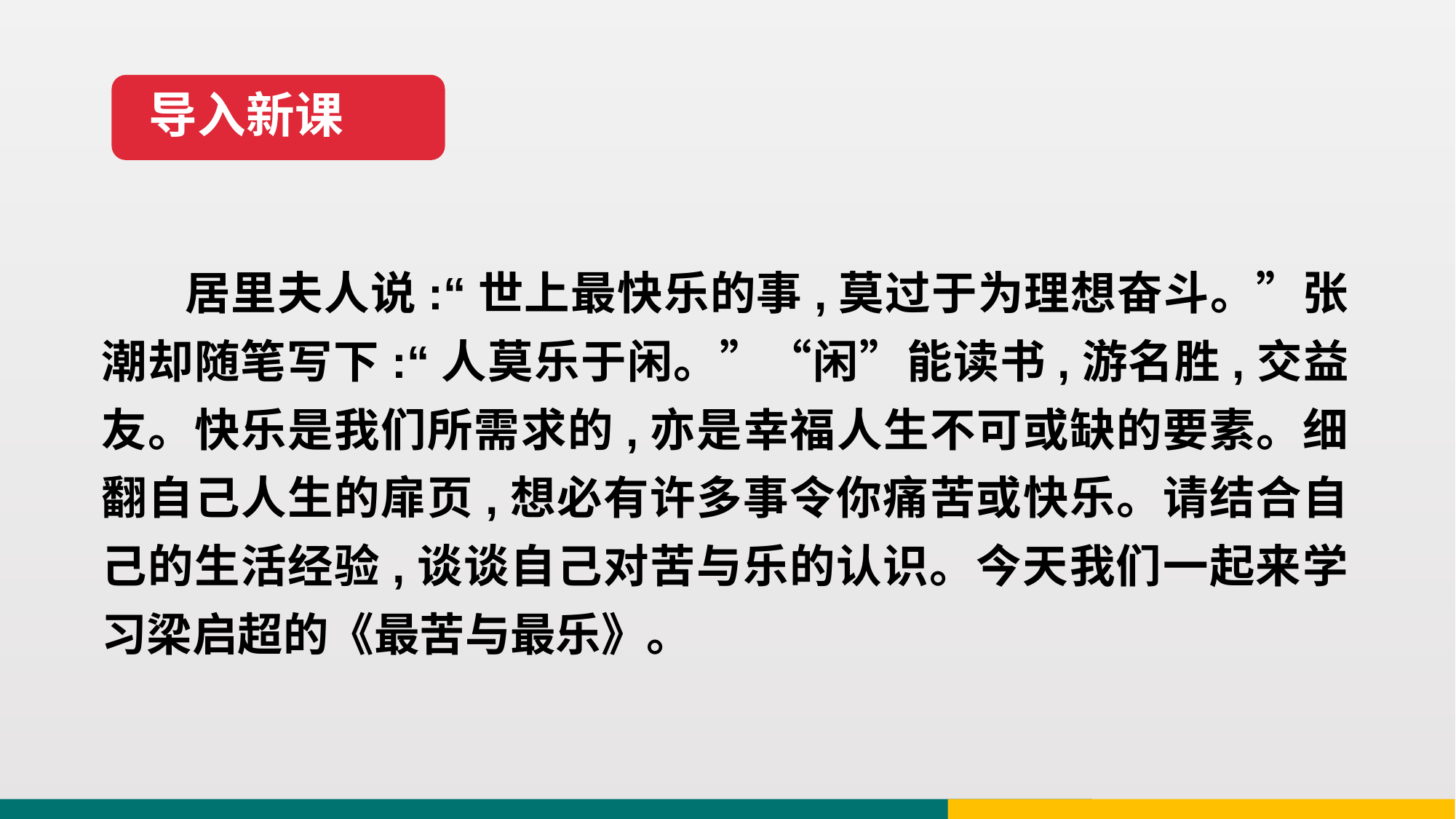

导入新课
        居里夫人说:“世上最快乐的事,莫过于为理想奋斗。”张潮却随笔写下:“人莫乐于闲。”“闲”能读书,游名胜,交益友。快乐是我们所需求的,亦是幸福人生不可或缺的要素。细翻自己人生的扉页,想必有许多事令你痛苦或快乐。请结合自己的生活经验,谈谈自己对苦与乐的认识。今天我们一起来学习梁启超的《最苦与最乐》。